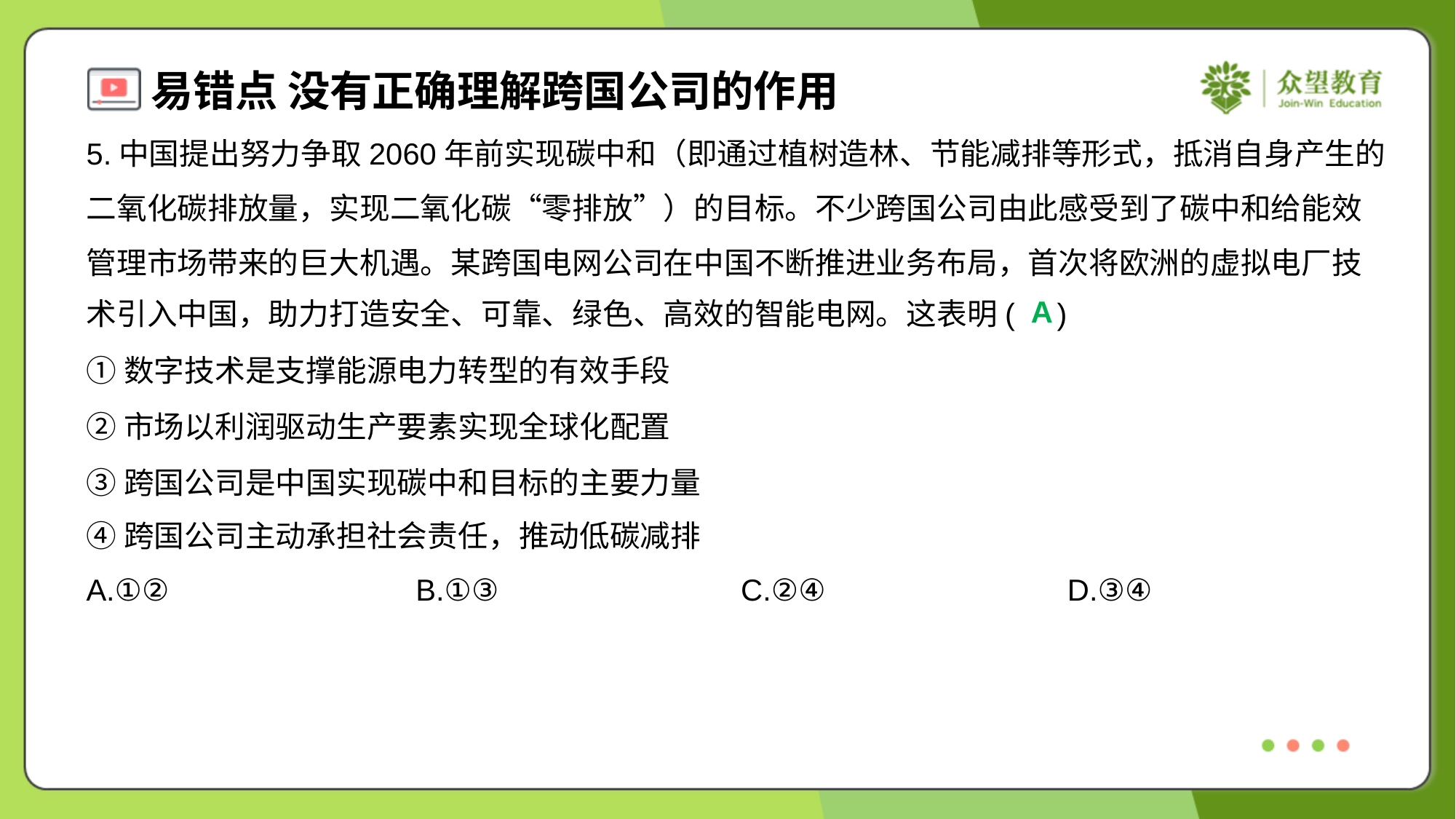

5.中国提出努力争取2060年前实现碳中和（即通过植树造林、节能减排等形式，抵消自身产生的
二氧化碳排放量，实现二氧化碳“零排放”）的目标。不少跨国公司由此感受到了碳中和给能效
管理市场带来的巨大机遇。某跨国电网公司在中国不断推进业务布局，首次将欧洲的虚拟电厂技
术引入中国，助力打造安全、可靠、绿色、高效的智能电网。这表明(     )
A
①数字技术是支撑能源电力转型的有效手段
②市场以利润驱动生产要素实现全球化配置
③跨国公司是中国实现碳中和目标的主要力量
④跨国公司主动承担社会责任，推动低碳减排
A.①②	B.①③	C.②④	D.③④